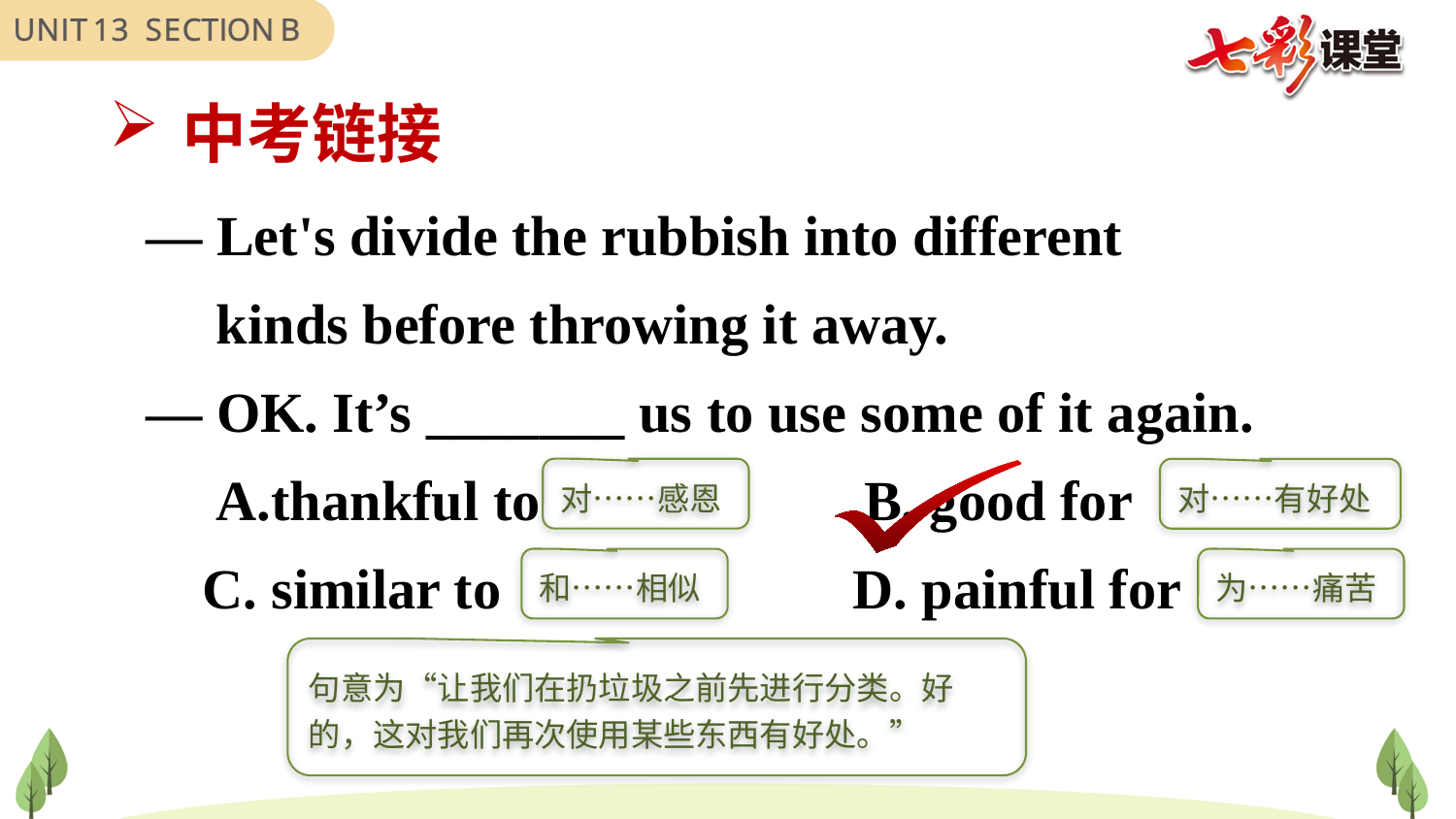

中考链接
— Let's divide the rubbish into different
     kinds before throwing it away.
— OK. It’s _______ us to use some of it again.
     A.thankful to                       B. good for
    C. similar to                         D. painful for
对……感恩
对……有好处

和……相似
为……痛苦
句意为“让我们在扔垃圾之前先进行分类。好的，这对我们再次使用某些东西有好处。”